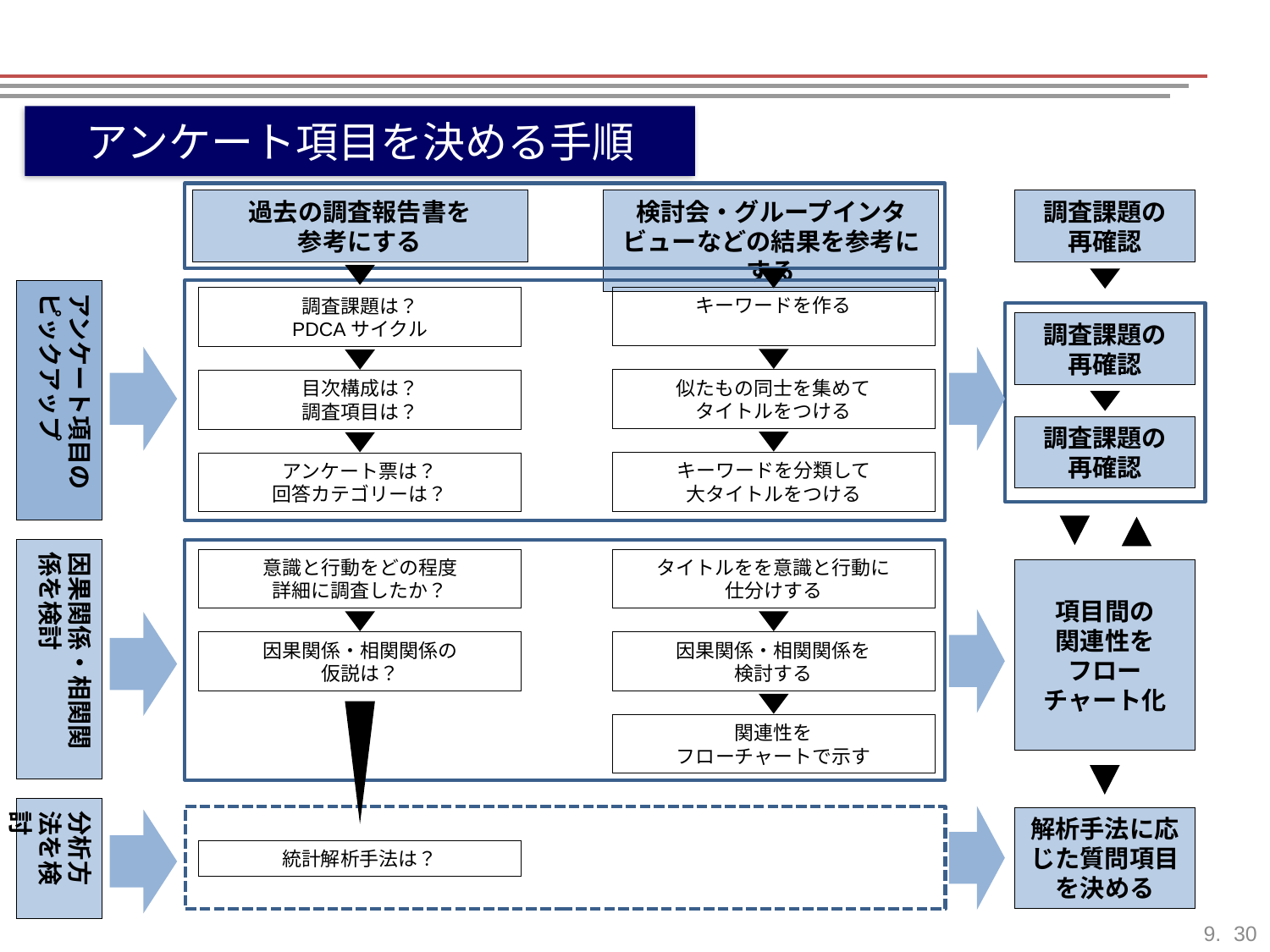

アンケート項目を決める手順

過去の調査報告書を
参考にする
検討会・グループインタビューなどの結果を参考にする
調査課題の
再確認

アンケート項目のピックアップ

キーワードを作る

調査課題は？
PDCAサイクル

調査課題の
再確認

似たもの同士を集めて
タイトルをつける
目次構成は？
調査項目は？

調査課題の
再確認

キーワードを分類して
大タイトルをつける
アンケート票は？
回答カテゴリーは？

因果関係・相関関係を検討

意識と行動をどの程度
詳細に調査したか？
タイトルをを意識と行動に
仕分けする

項目間の
関連性を
フロー
チャート化

因果関係・相関関係の
仮説は？
因果関係・相関関係を
検討する

関連性を
フローチャートで示す

分析方法を検討

解析手法に応じた質問項目を決める

統計解析手法は？
30